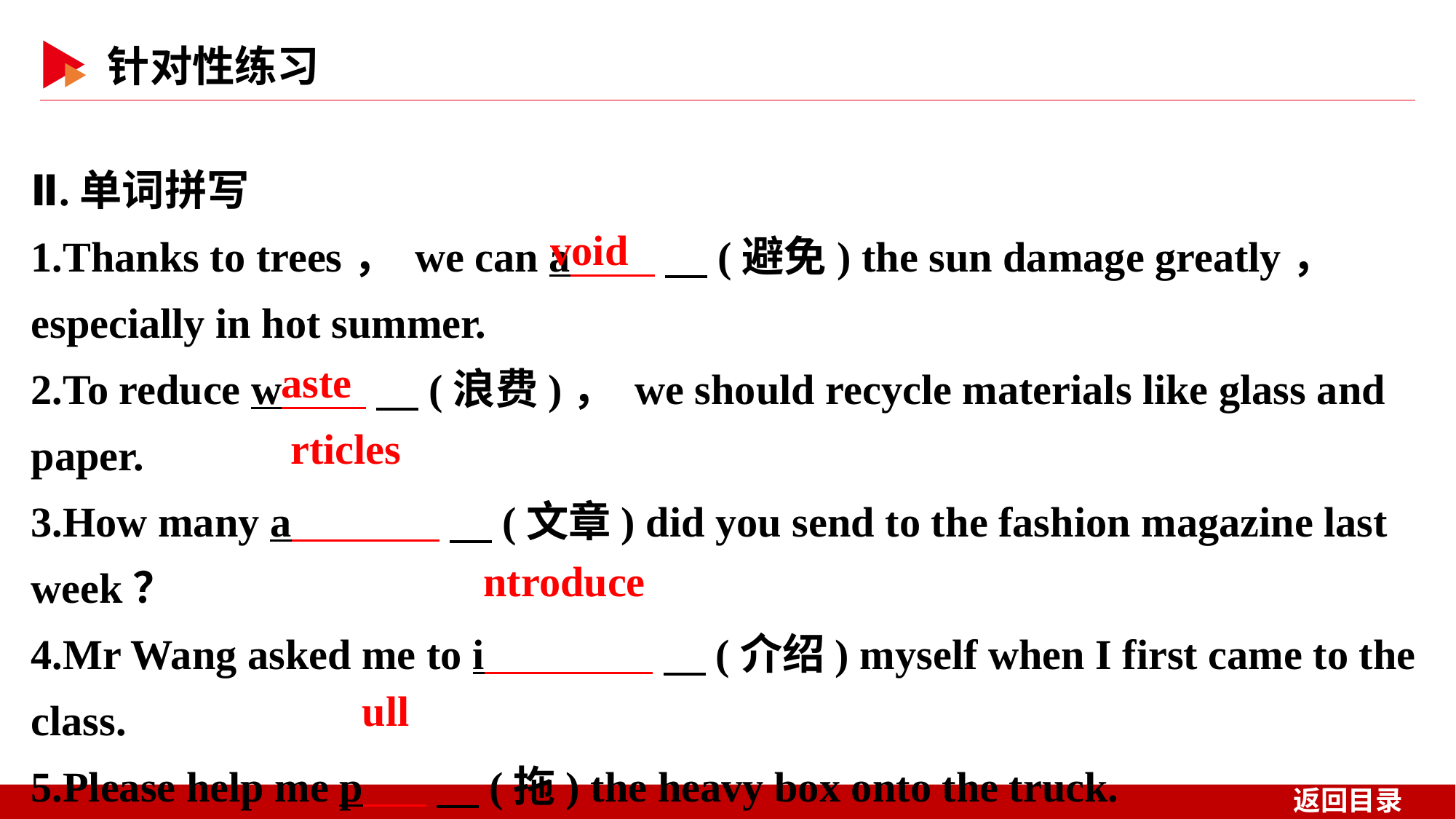

Ⅱ.单词拼写
1.Thanks to trees， we can a        　(避免) the sun damage greatly， especially in hot summer.
2.To reduce w        　(浪费)， we should recycle materials like glass and paper.
3.How many a              　(文章) did you send to the fashion magazine last week？
4.Mr Wang asked me to i                　(介绍) myself when I first came to the class.
5.Please help me p      　(拖) the heavy box onto the truck.
void
aste
rticles
ntroduce
ull